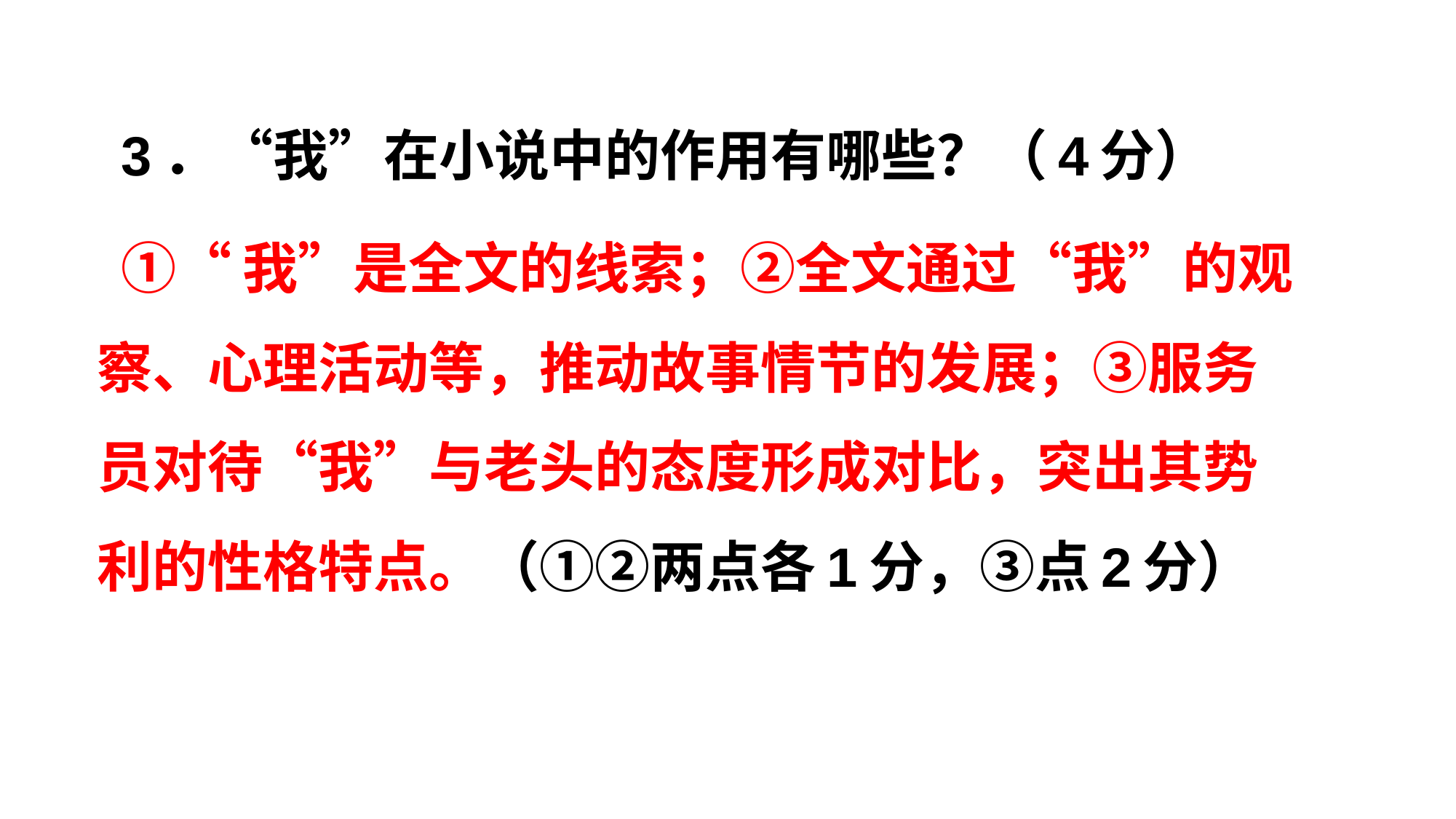

3．“我”在小说中的作用有哪些？（4分）
    ①“我”是全文的线索；②全文通过“我”的观察、心理活动等，推动故事情节的发展；③服务员对待“我”与老头的态度形成对比，突出其势利的性格特点。（①②两点各1分，③点2分）